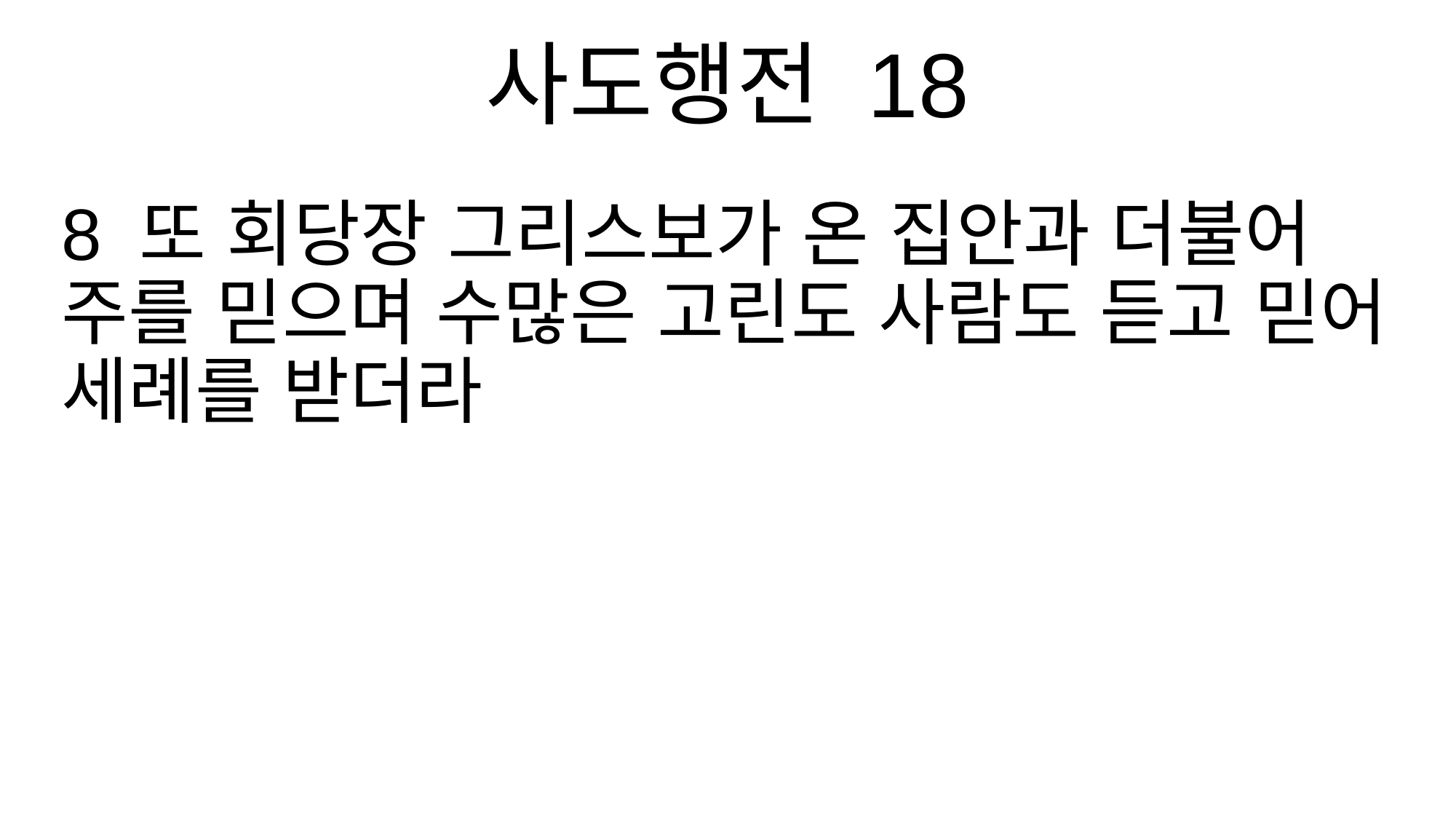

사도행전 18
8 또 회당장 그리스보가 온 집안과 더불어 주를 믿으며 수많은 고린도 사람도 듣고 믿어 세례를 받더라